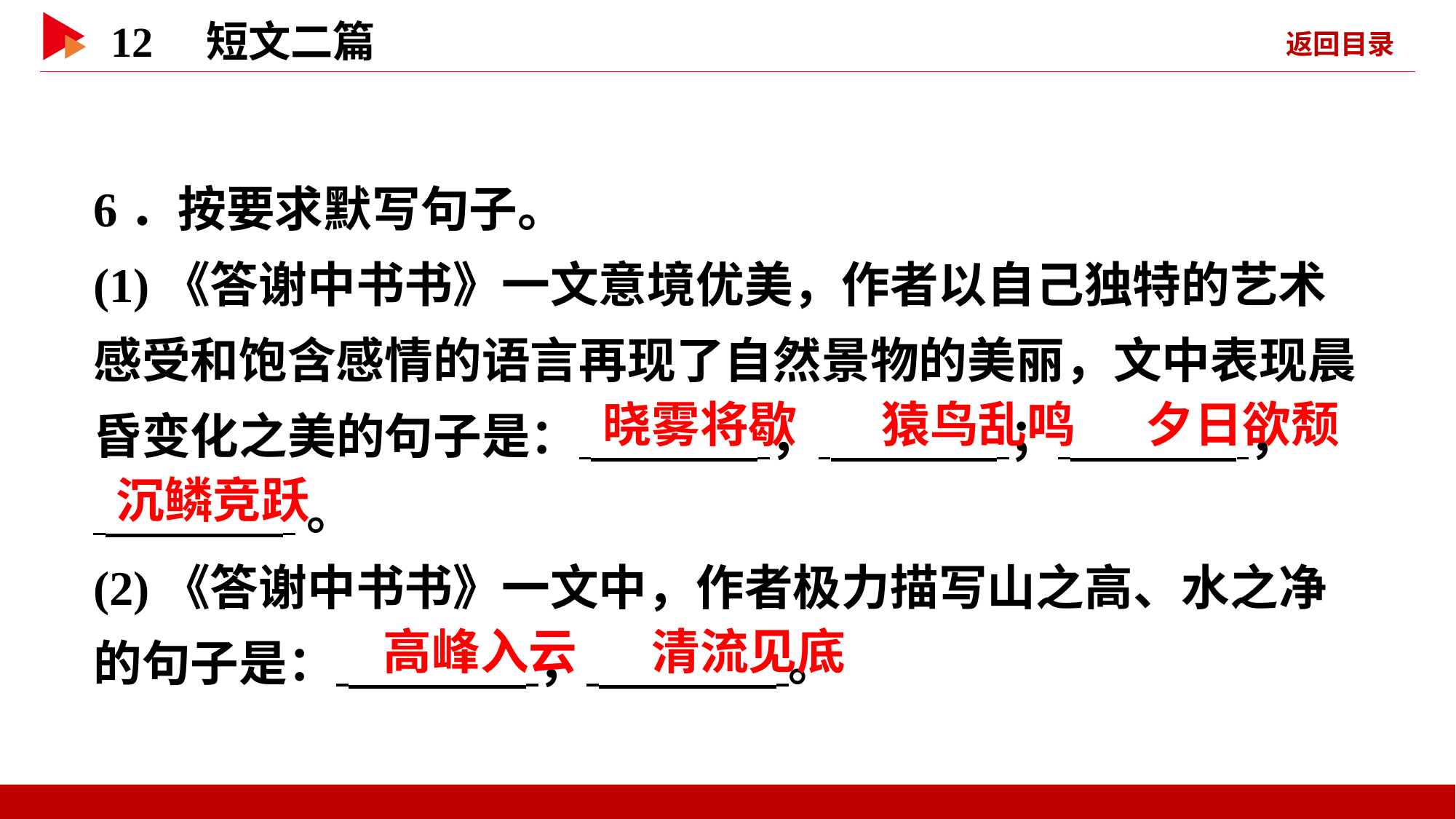

6．按要求默写句子。
(1)《答谢中书书》一文意境优美，作者以自己独特的艺术感受和饱含感情的语言再现了自然景物的美丽，文中表现晨昏变化之美的句子是：                 ，                 ；                 ，
                  。
(2)《答谢中书书》一文中，作者极力描写山之高、水之净的句子是：                  ，                  。
 晓雾将歇
 猿鸟乱鸣
 夕日欲颓
 沉鳞竞跃
 高峰入云
 清流见底